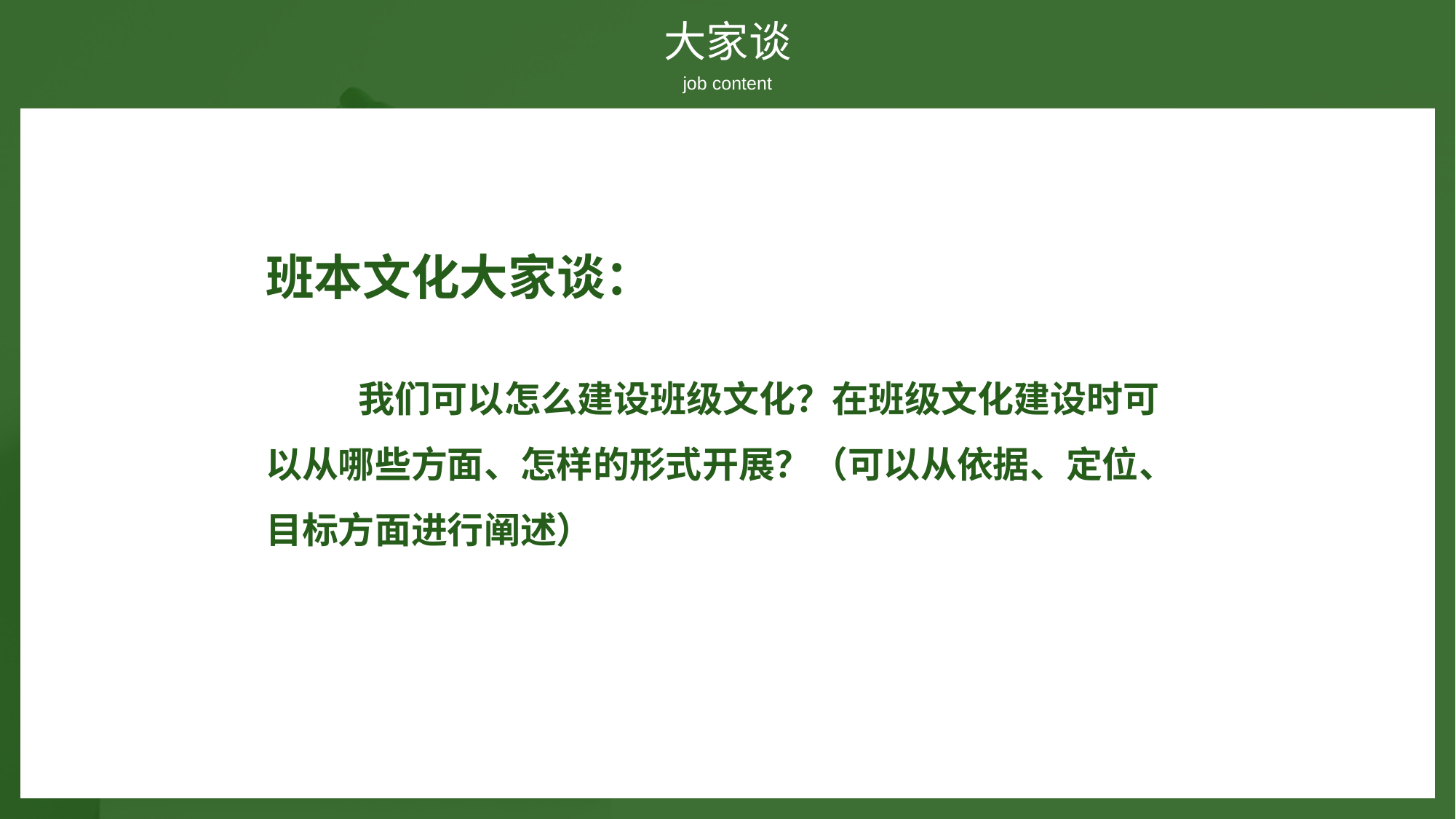

# 大家谈
job content

班本文化大家谈：

              我们可以怎么建设班级文化？在班级文化建设时可以从哪些方面、怎样的形式开展？（可以从依据、定位、目标方面进行阐述）

添加文字

添加文字
添加文字